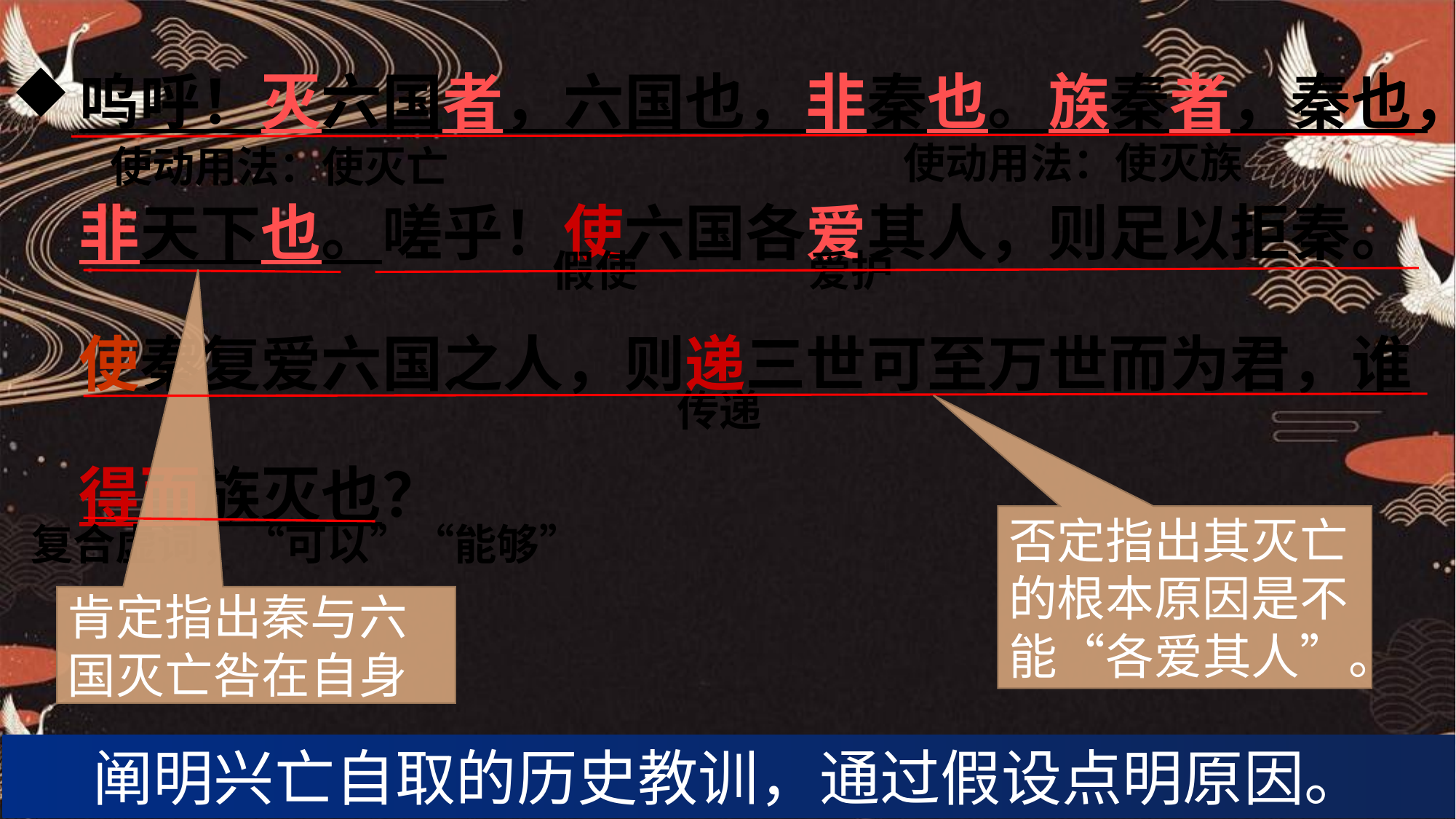

呜呼！灭六国者，六国也，非秦也。族秦者，秦也，非天下也。嗟乎！使六国各爱其人，则足以拒秦。使秦复爱六国之人，则递三世可至万世而为君，谁得而族灭也？
使动用法：使灭族
使动用法：使灭亡
假使
爱护
传递
否定指出其灭亡的根本原因是不能“各爱其人”。
复合虚词，“可以”“能够”
肯定指出秦与六国灭亡咎在自身
阐明兴亡自取的历史教训，通过假设点明原因。